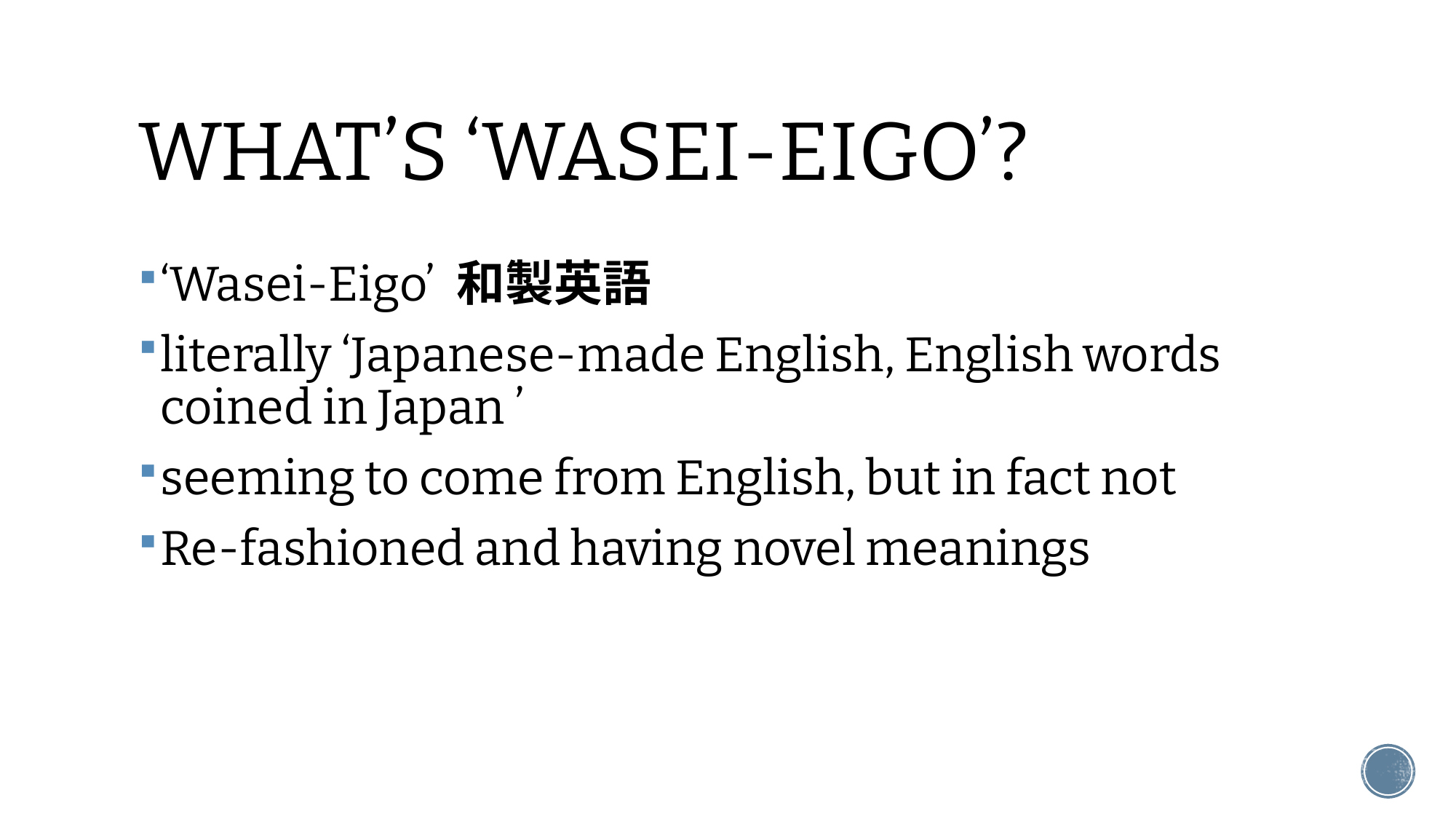

# What’s ‘Wasei-Eigo’?
‘Wasei-Eigo’ 和製英語
literally ‘Japanese-made English, English words coined in Japan ’
seeming to come from English, but in fact not
Re-fashioned and having novel meanings